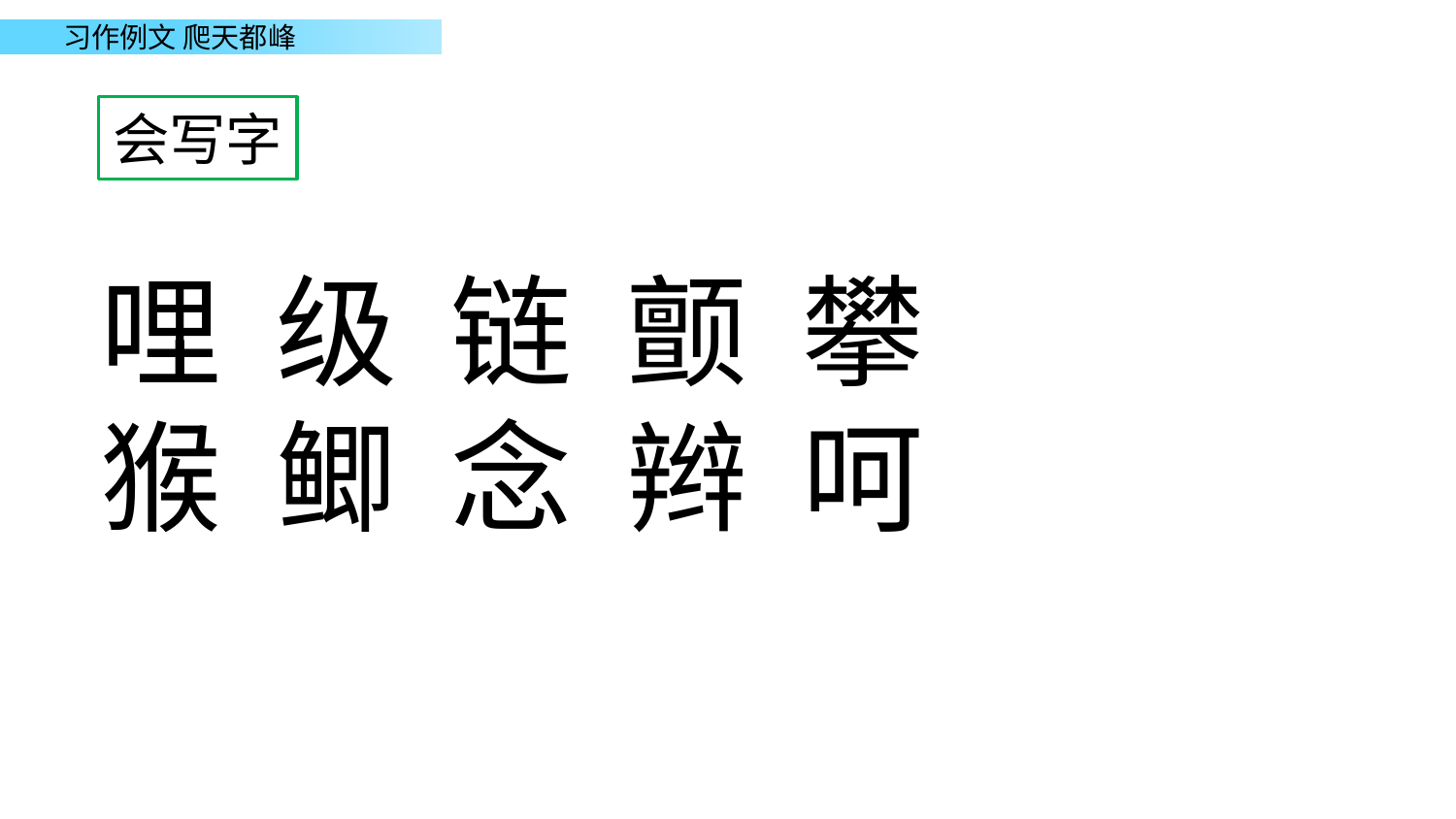

会写字
哩  级  链  颤  攀
猴  鲫  念  辫  呵